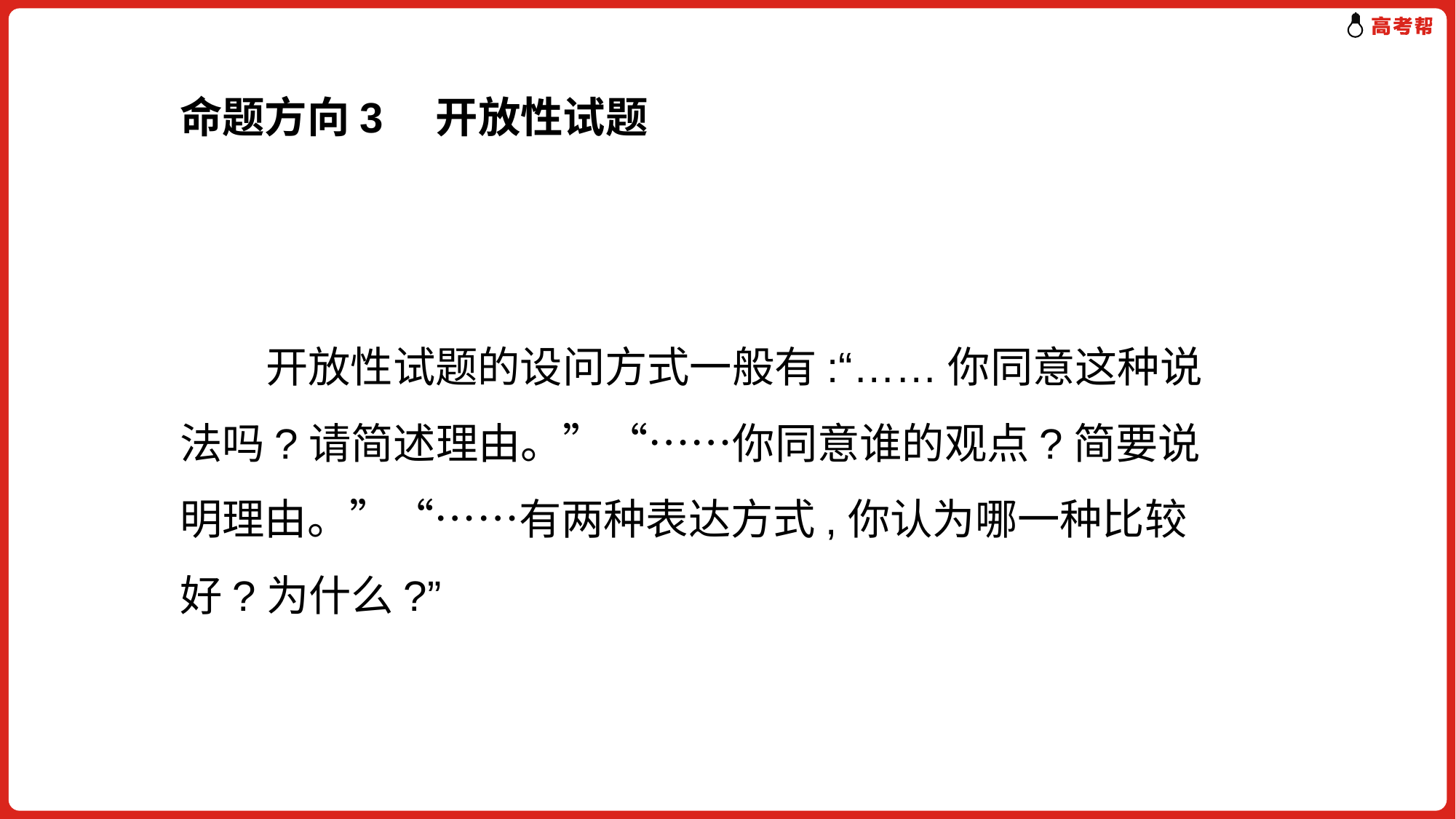

# 命题方向3　开放性试题
        开放性试题的设问方式一般有:“……你同意这种说法吗?请简述理由。”“……你同意谁的观点?简要说明理由。”“……有两种表达方式,你认为哪一种比较好?为什么?”